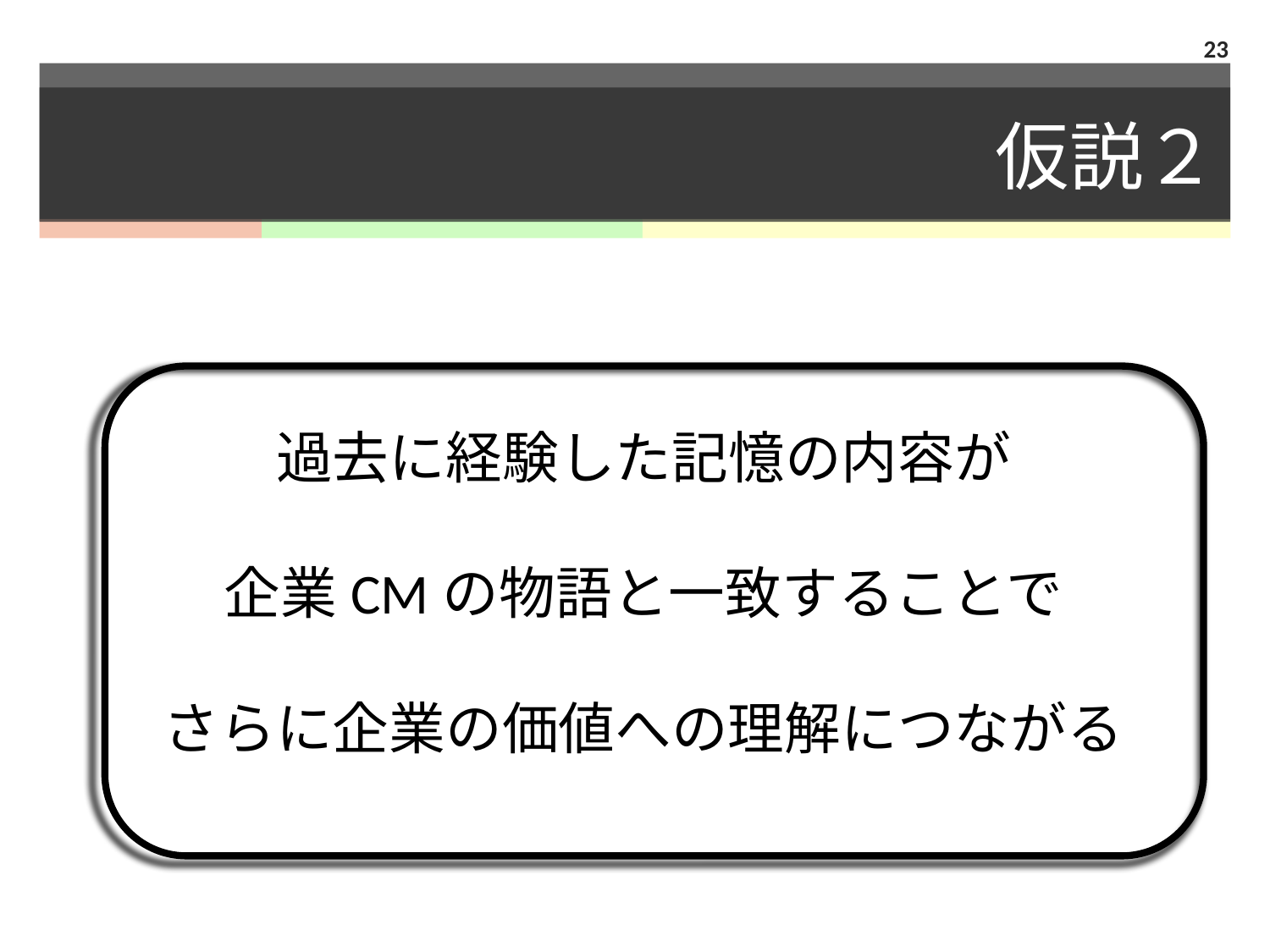

23
# 仮説２

過去に経験した記憶の内容が

企業CMの物語と一致することで

さらに企業の価値への理解につながる